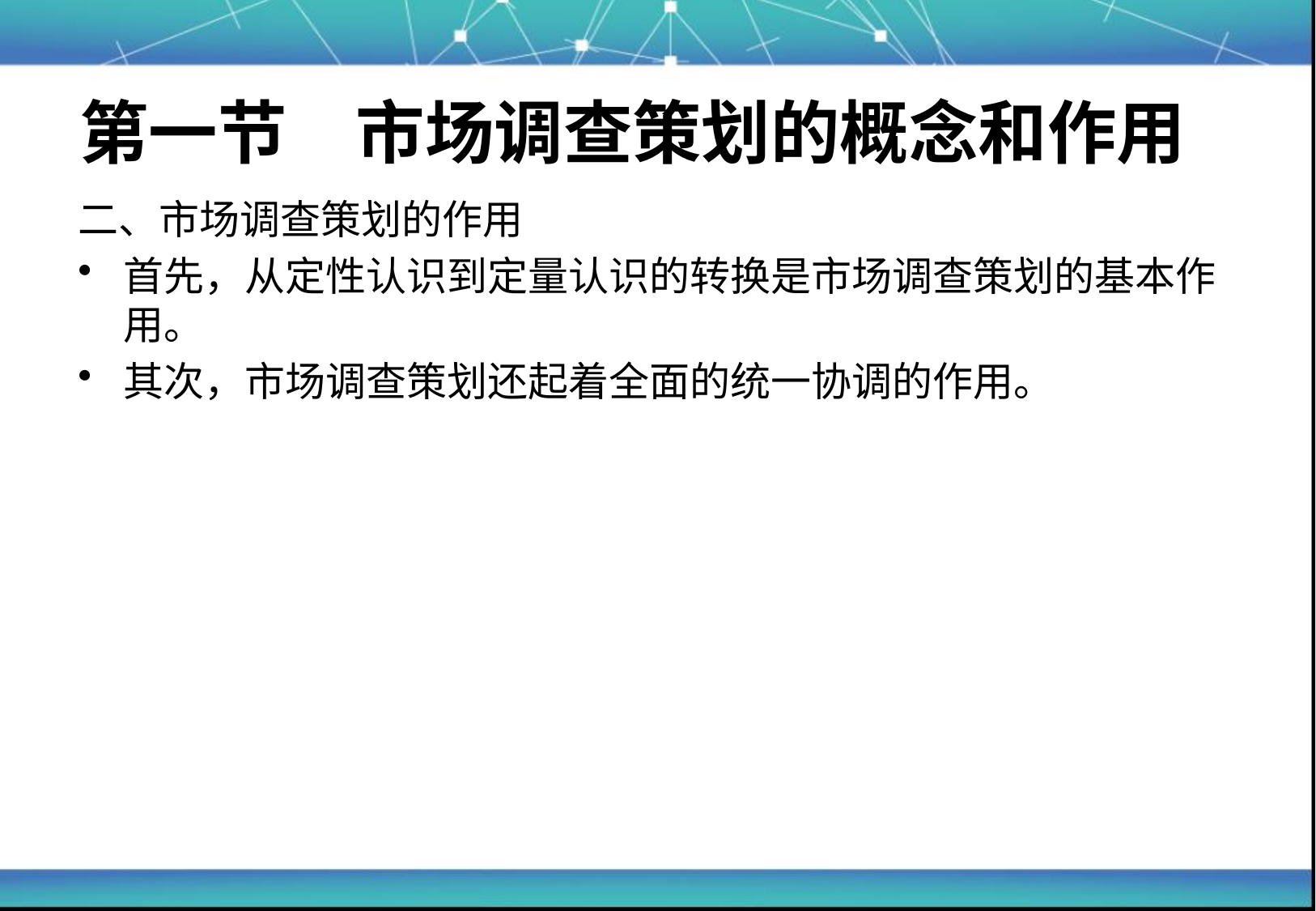

# 第一节　市场调查策划的概念和作用
二、市场调查策划的作用
首先，从定性认识到定量认识的转换是市场调查策划的基本作用。
其次，市场调查策划还起着全面的统一协调的作用。